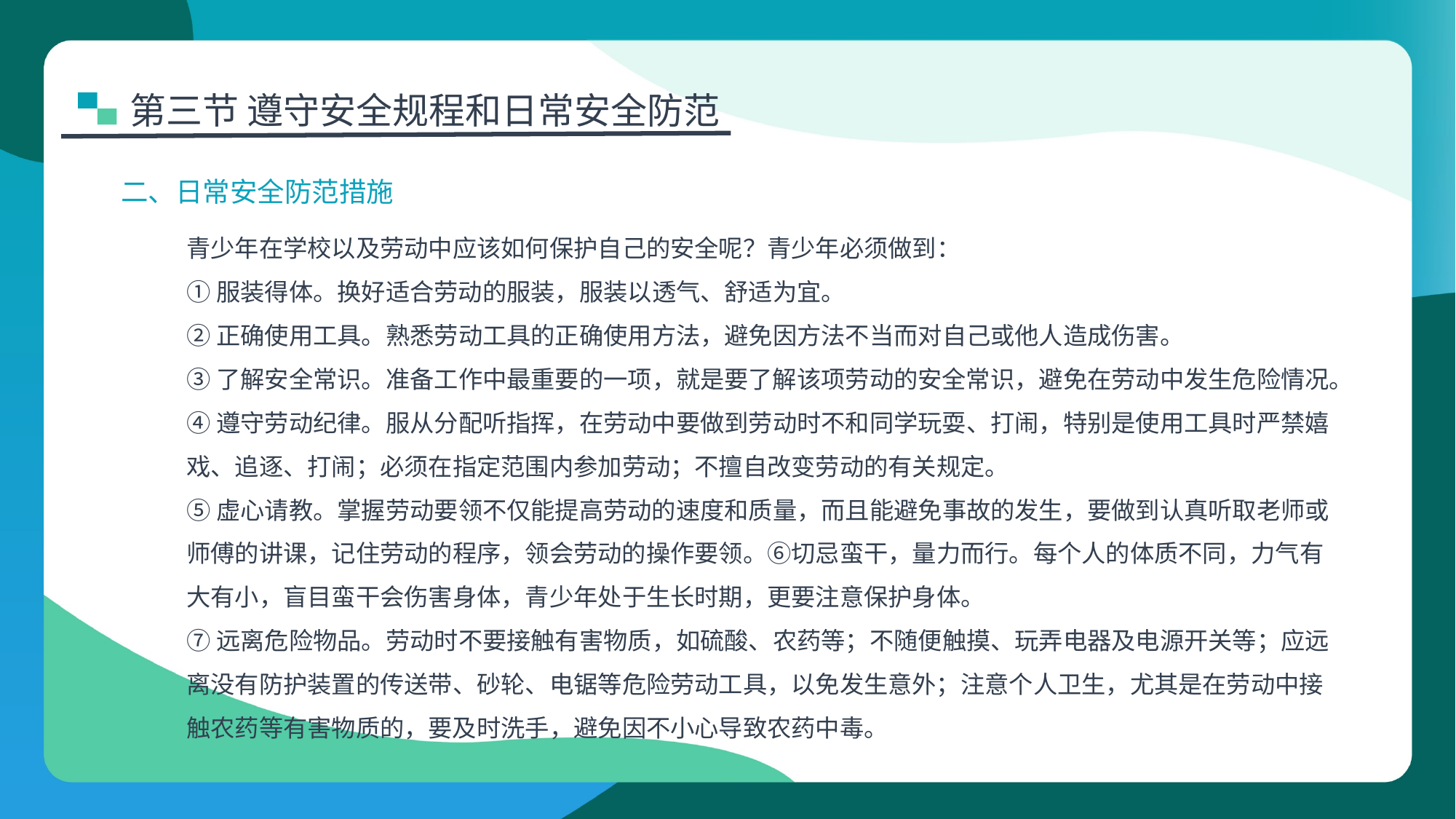

第三节 遵守安全规程和日常安全防范

二、日常安全防范措施
青少年在学校以及劳动中应该如何保护自己的安全呢？青少年必须做到：
①服装得体。换好适合劳动的服装，服装以透气、舒适为宜。
②正确使用工具。熟悉劳动工具的正确使用方法，避免因方法不当而对自己或他人造成伤害。
③了解安全常识。准备工作中最重要的一项，就是要了解该项劳动的安全常识，避免在劳动中发生危险情况。
④遵守劳动纪律。服从分配听指挥，在劳动中要做到劳动时不和同学玩耍、打闹，特别是使用工具时严禁嬉戏、追逐、打闹；必须在指定范围内参加劳动；不擅自改变劳动的有关规定。
⑤虚心请教。掌握劳动要领不仅能提高劳动的速度和质量，而且能避免事故的发生，要做到认真听取老师或师傅的讲课，记住劳动的程序，领会劳动的操作要领。⑥切忌蛮干，量力而行。每个人的体质不同，力气有大有小，盲目蛮干会伤害身体，青少年处于生长时期，更要注意保护身体。
⑦远离危险物品。劳动时不要接触有害物质，如硫酸、农药等；不随便触摸、玩弄电器及电源开关等；应远离没有防护装置的传送带、砂轮、电锯等危险劳动工具，以免发生意外；注意个人卫生，尤其是在劳动中接触农药等有害物质的，要及时洗手，避免因不小心导致农药中毒。